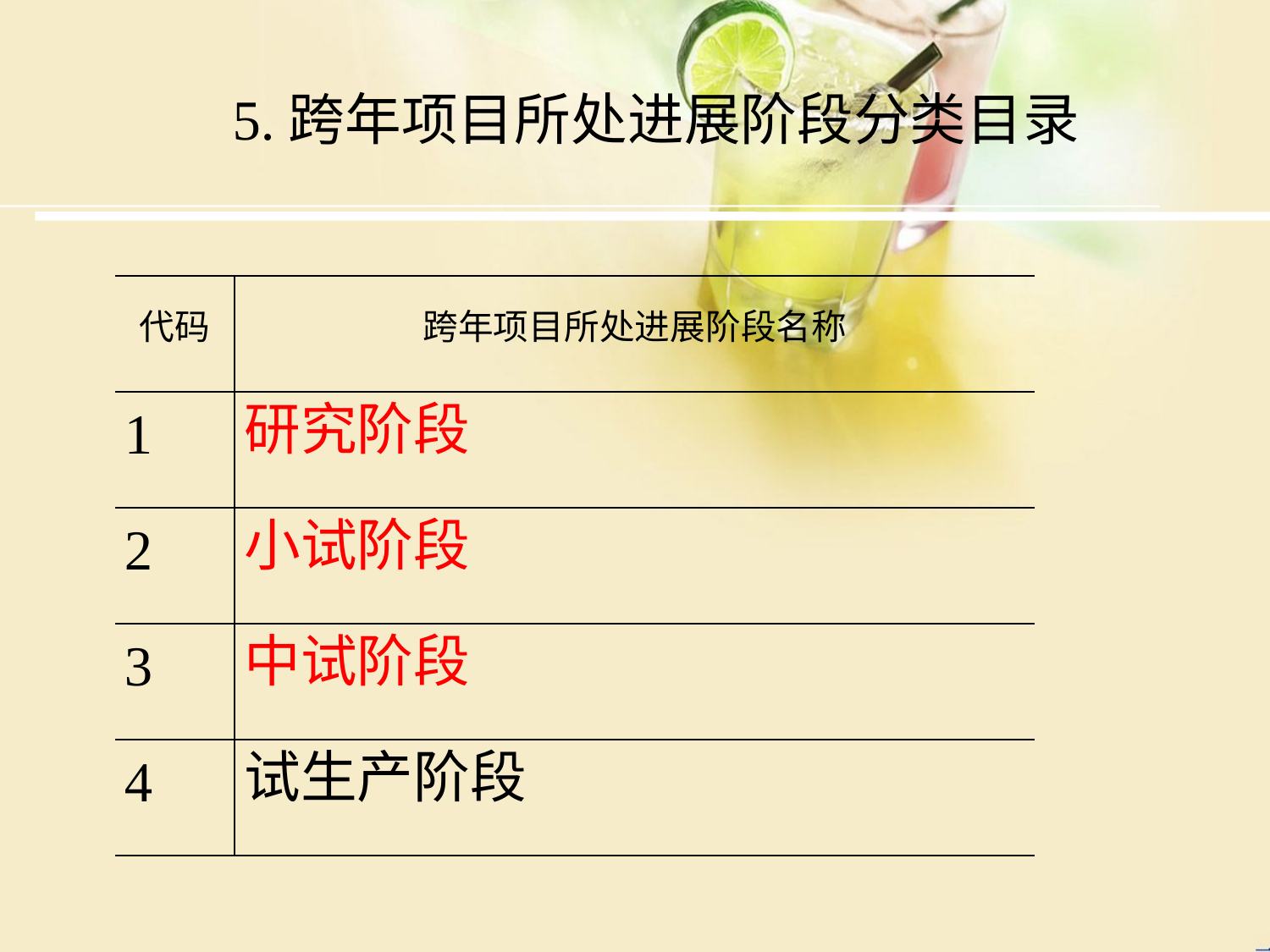

# 5.跨年项目所处进展阶段分类目录
| 代码 | 跨年项目所处进展阶段名称 |
| --- | --- |
| 1 | 研究阶段 |
| 2 | 小试阶段 |
| 3 | 中试阶段 |
| 4 | 试生产阶段 |